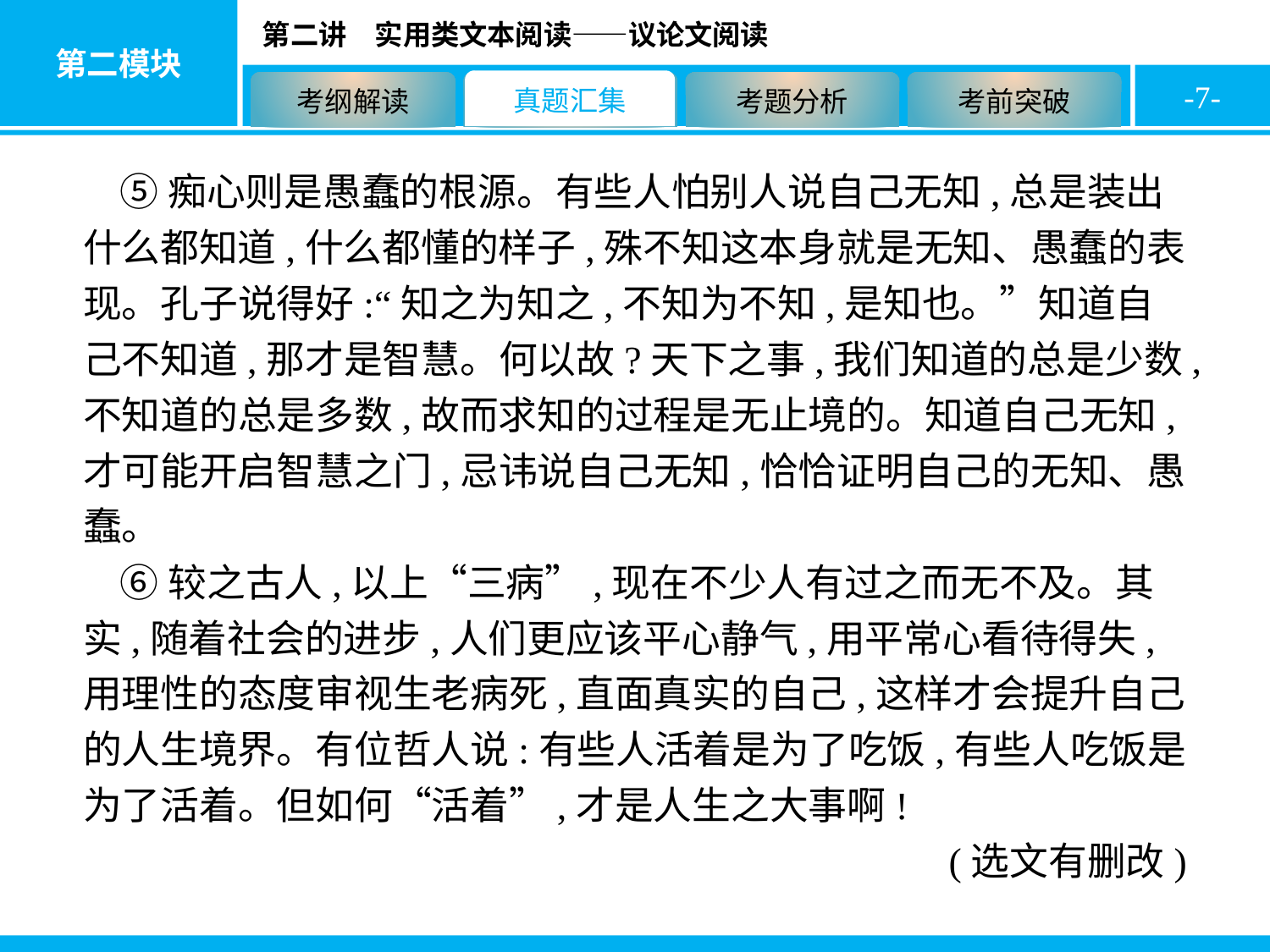

-7-
⑤痴心则是愚蠢的根源。有些人怕别人说自己无知,总是装出什么都知道,什么都懂的样子,殊不知这本身就是无知、愚蠢的表现。孔子说得好:“知之为知之,不知为不知,是知也。”知道自己不知道,那才是智慧。何以故?天下之事,我们知道的总是少数,不知道的总是多数,故而求知的过程是无止境的。知道自己无知,才可能开启智慧之门,忌讳说自己无知,恰恰证明自己的无知、愚蠢。
⑥较之古人,以上“三病”,现在不少人有过之而无不及。其实,随着社会的进步,人们更应该平心静气,用平常心看待得失,用理性的态度审视生老病死,直面真实的自己,这样才会提升自己的人生境界。有位哲人说:有些人活着是为了吃饭,有些人吃饭是为了活着。但如何“活着”,才是人生之大事啊!
(选文有删改)